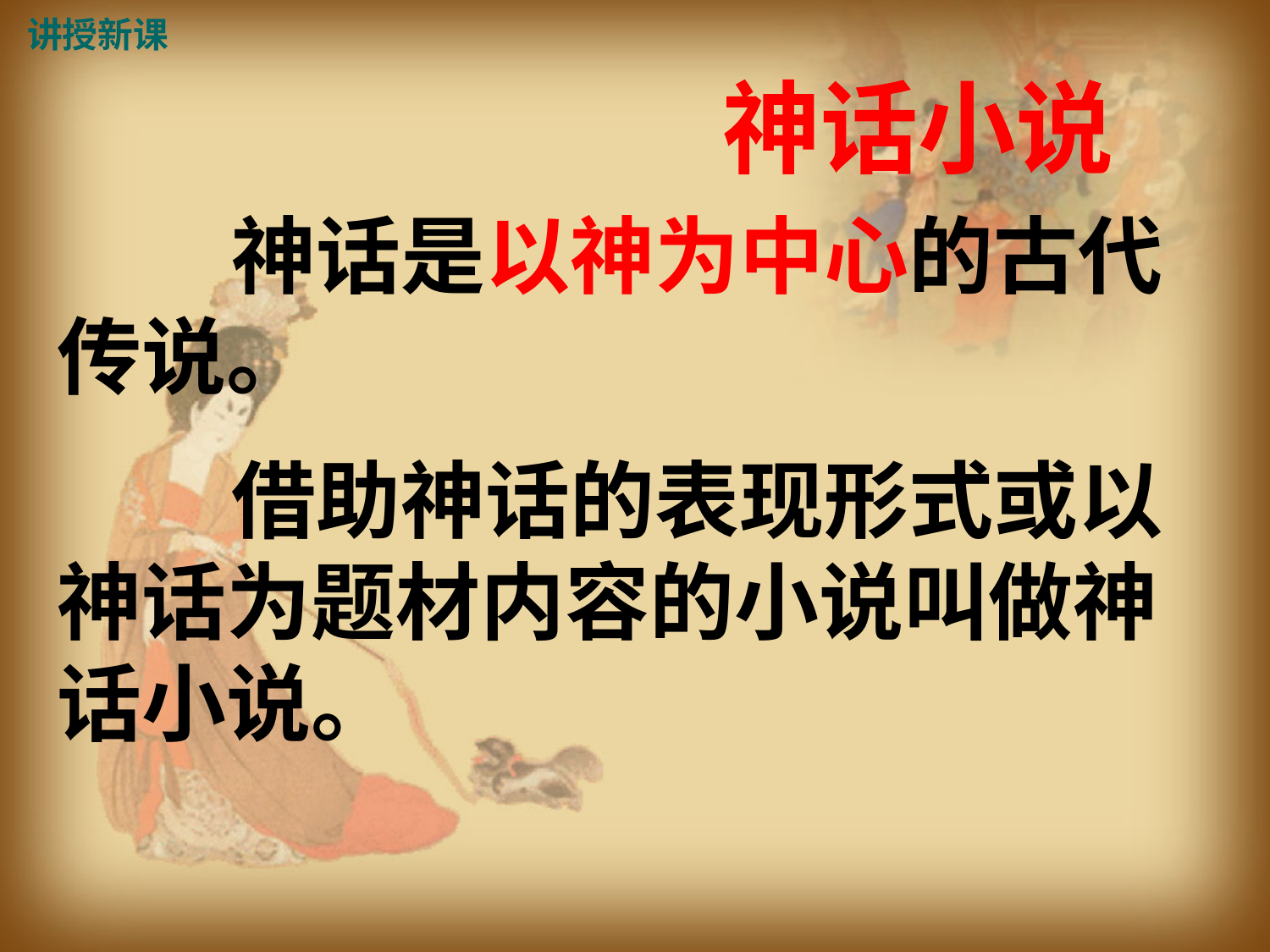

讲授新课
神话小说
        神话是以神为中心的古代传说。
        借助神话的表现形式或以神话为题材内容的小说叫做神话小说。